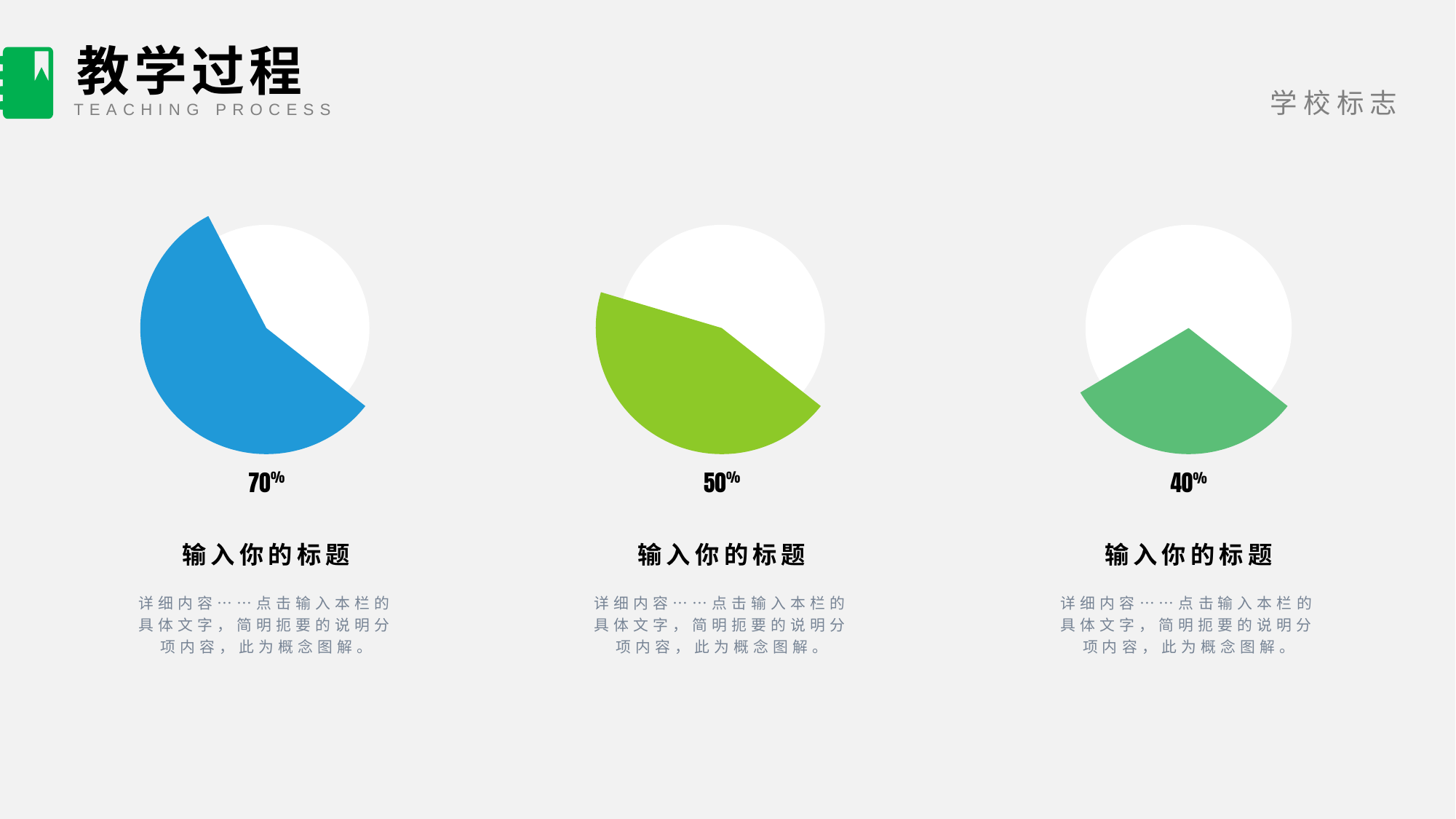

教学过程
TEACHING PROCESS

70%
50%
40%
输入你的标题

详细内容……点击输入本栏的具体文字，简明扼要的说明分项内容，此为概念图解。
输入你的标题

详细内容……点击输入本栏的具体文字，简明扼要的说明分项内容，此为概念图解。
输入你的标题

详细内容……点击输入本栏的具体文字，简明扼要的说明分项内容，此为概念图解。